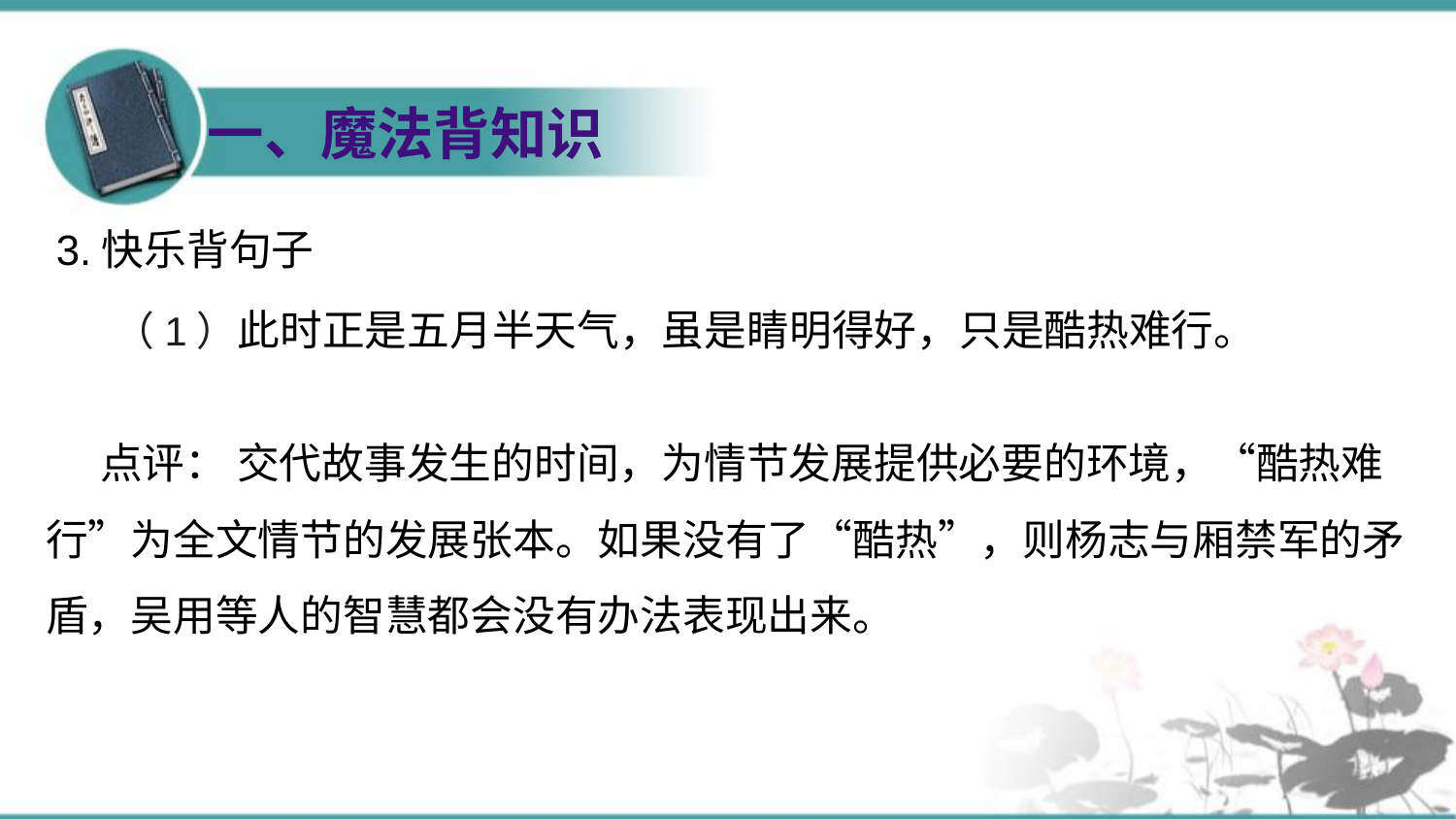

一、魔法背知识
3.快乐背句子
     （1）此时正是五月半天气，虽是睛明得好，只是酷热难行。
     点评： 交代故事发生的时间，为情节发展提供必要的环境，“酷热难行”为全文情节的发展张本。如果没有了“酷热”，则杨志与厢禁军的矛盾，吴用等人的智慧都会没有办法表现出来。